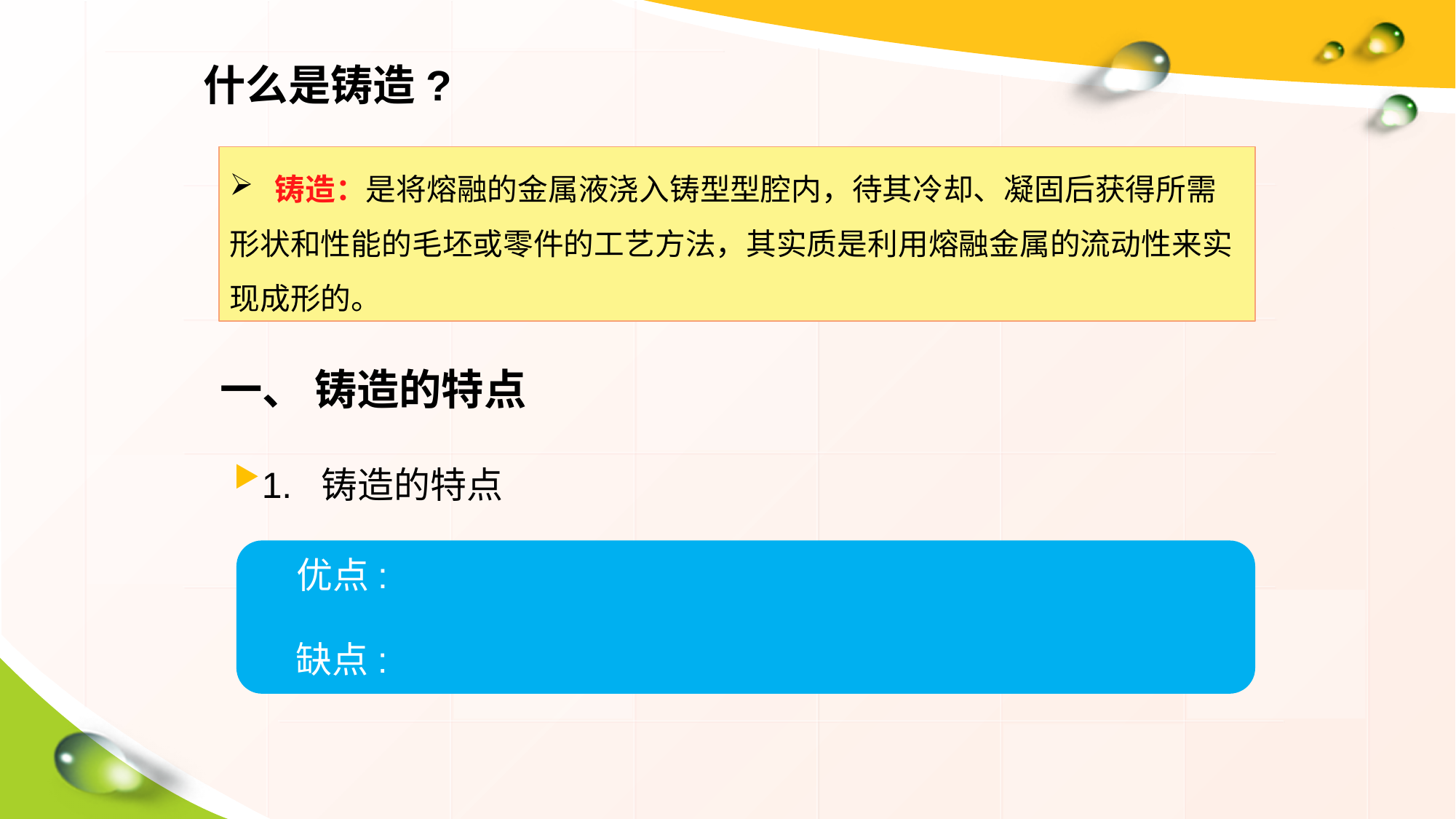

什么是铸造?
  铸造：是将熔融的金属液浇入铸型型腔内，待其冷却、凝固后获得所需形状和性能的毛坯或零件的工艺方法，其实质是利用熔融金属的流动性来实现成形的。
一、 铸造的特点
1.  铸造的特点

     优点:

    缺点: